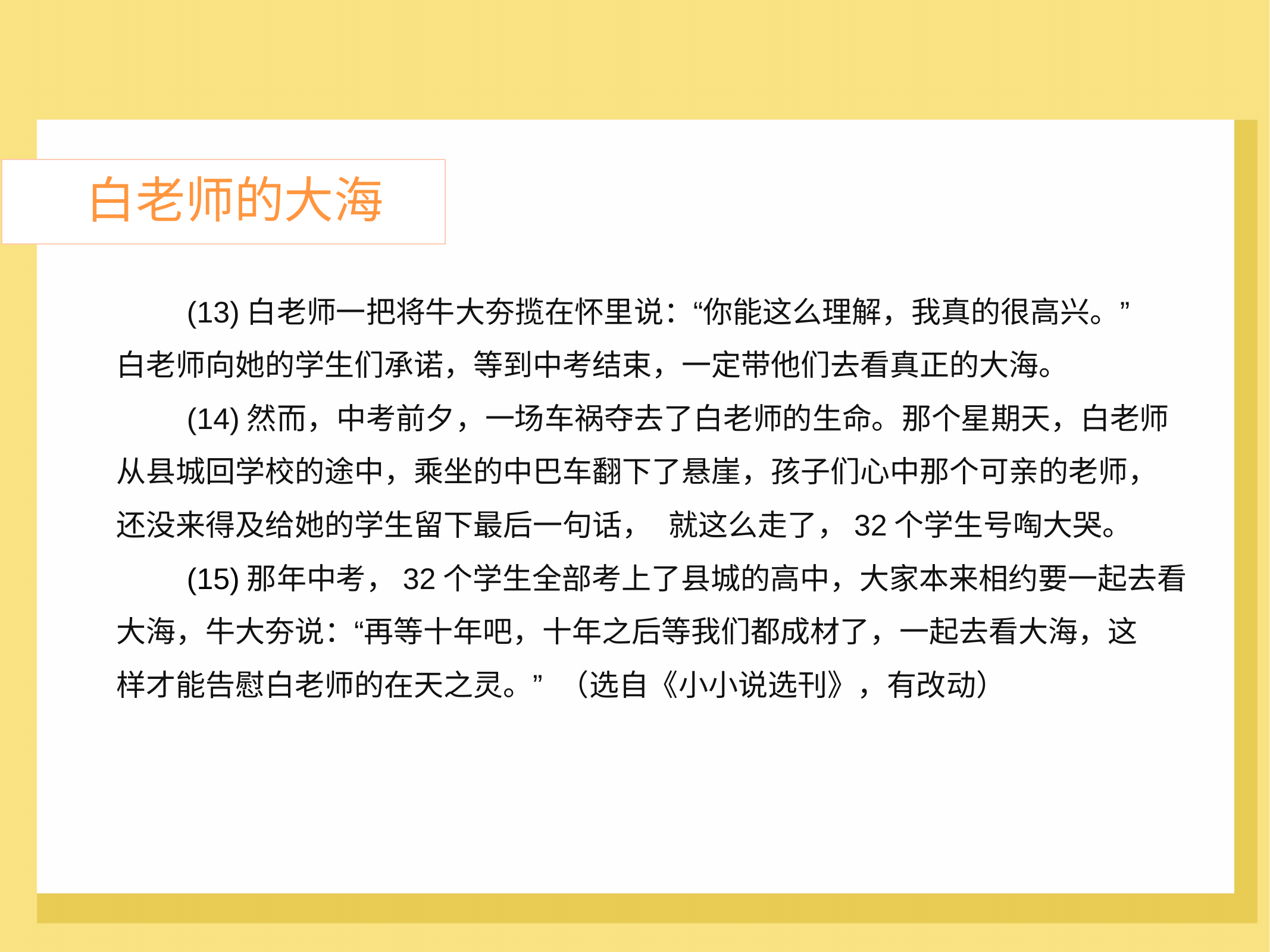

白老师的大海
	(13)白老师一把将牛大夯揽在怀里说：“你能这么理解，我真的很高兴。”

白老师向她的学生们承诺，等到中考结束，一定带他们去看真正的大海。

	(14)然而，中考前夕，一场车祸夺去了白老师的生命。那个星期天，白老师

从县城回学校的途中，乘坐的中巴车翻下了悬崖，孩子们心中那个可亲的老师，

还没来得及给她的学生留下最后一句话，  就这么走了，32个学生号啕大哭。

	(15)那年中考，32个学生全部考上了县城的高中，大家本来相约要一起去看

大海，牛大夯说：“再等十年吧，十年之后等我们都成材了，一起去看大海，这

样才能告慰白老师的在天之灵。”  （选自《小小说选刊》，有改动）